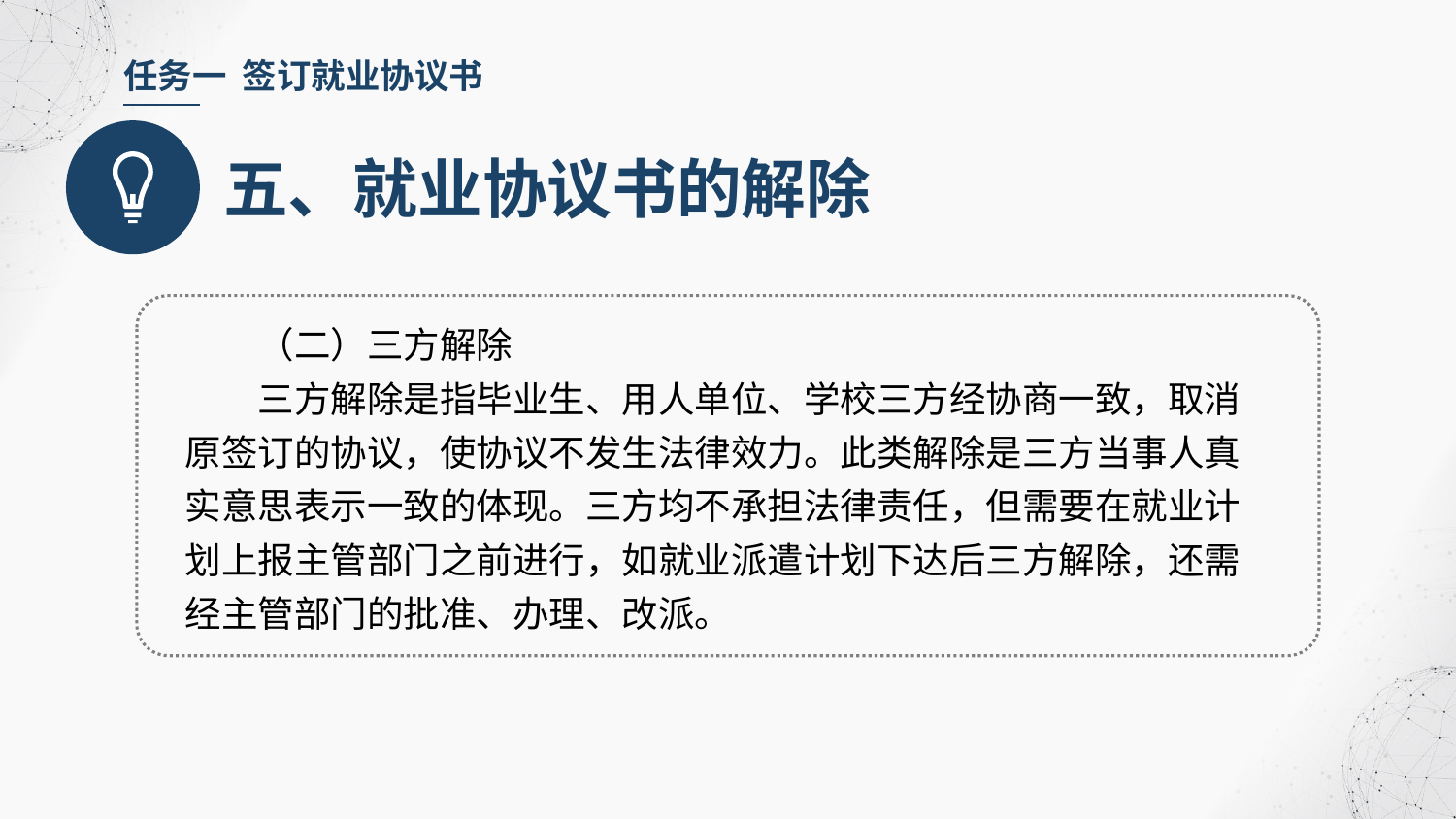

任务一  签订就业协议书

五、就业协议书的解除

（二）三方解除
三方解除是指毕业生、用人单位、学校三方经协商一致，取消原签订的协议，使协议不发生法律效力。此类解除是三方当事人真实意思表示一致的体现。三方均不承担法律责任，但需要在就业计划上报主管部门之前进行，如就业派遣计划下达后三方解除，还需经主管部门的批准、办理、改派。